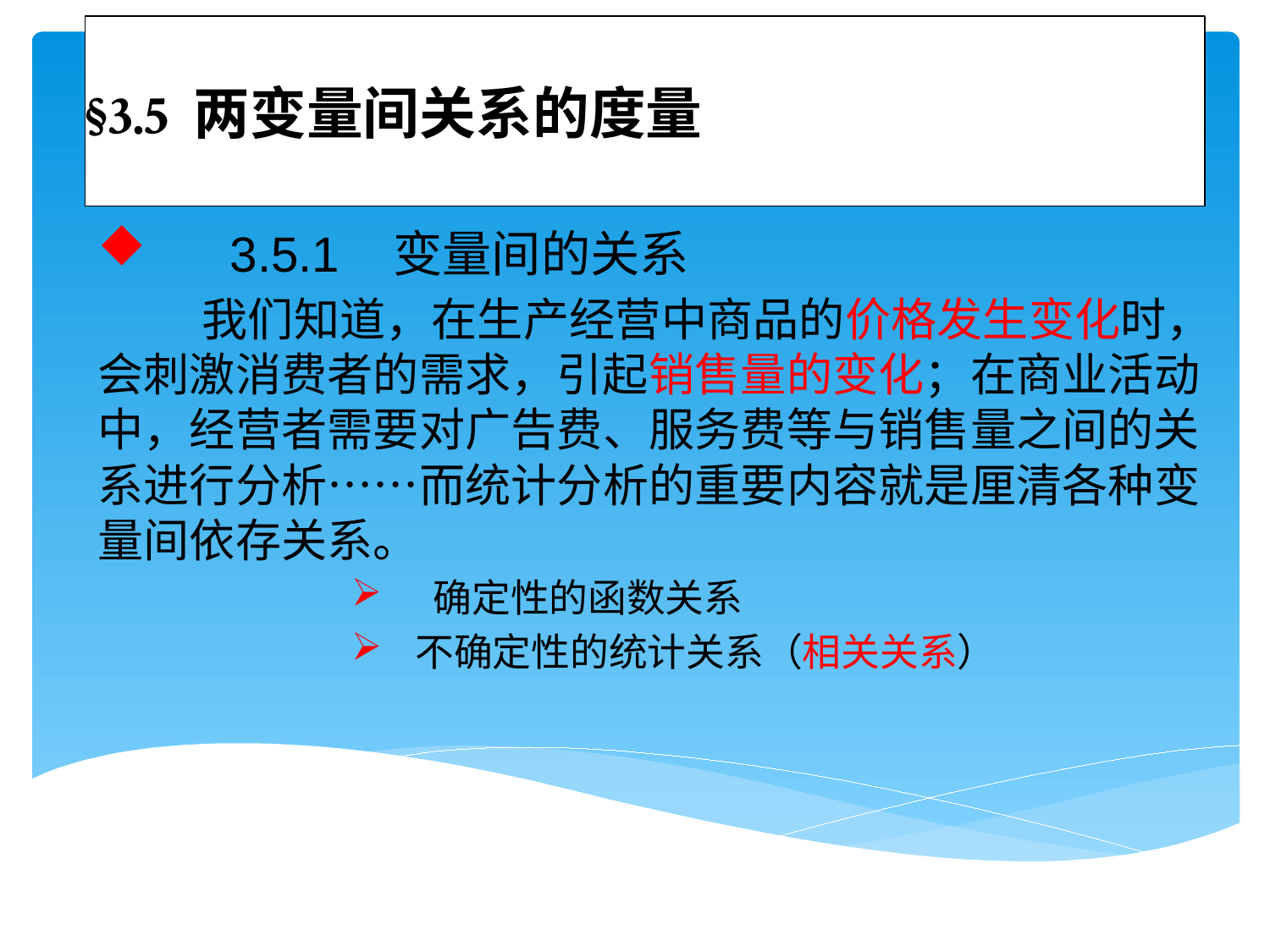

# §3.5 两变量间关系的度量
     3.5.1   变量间的关系
         我们知道，在生产经营中商品的价格发生变化时，会刺激消费者的需求，引起销售量的变化；在商业活动中，经营者需要对广告费、服务费等与销售量之间的关系进行分析……而统计分析的重要内容就是厘清各种变量间依存关系。
 确定性的函数关系
不确定性的统计关系（相关关系）